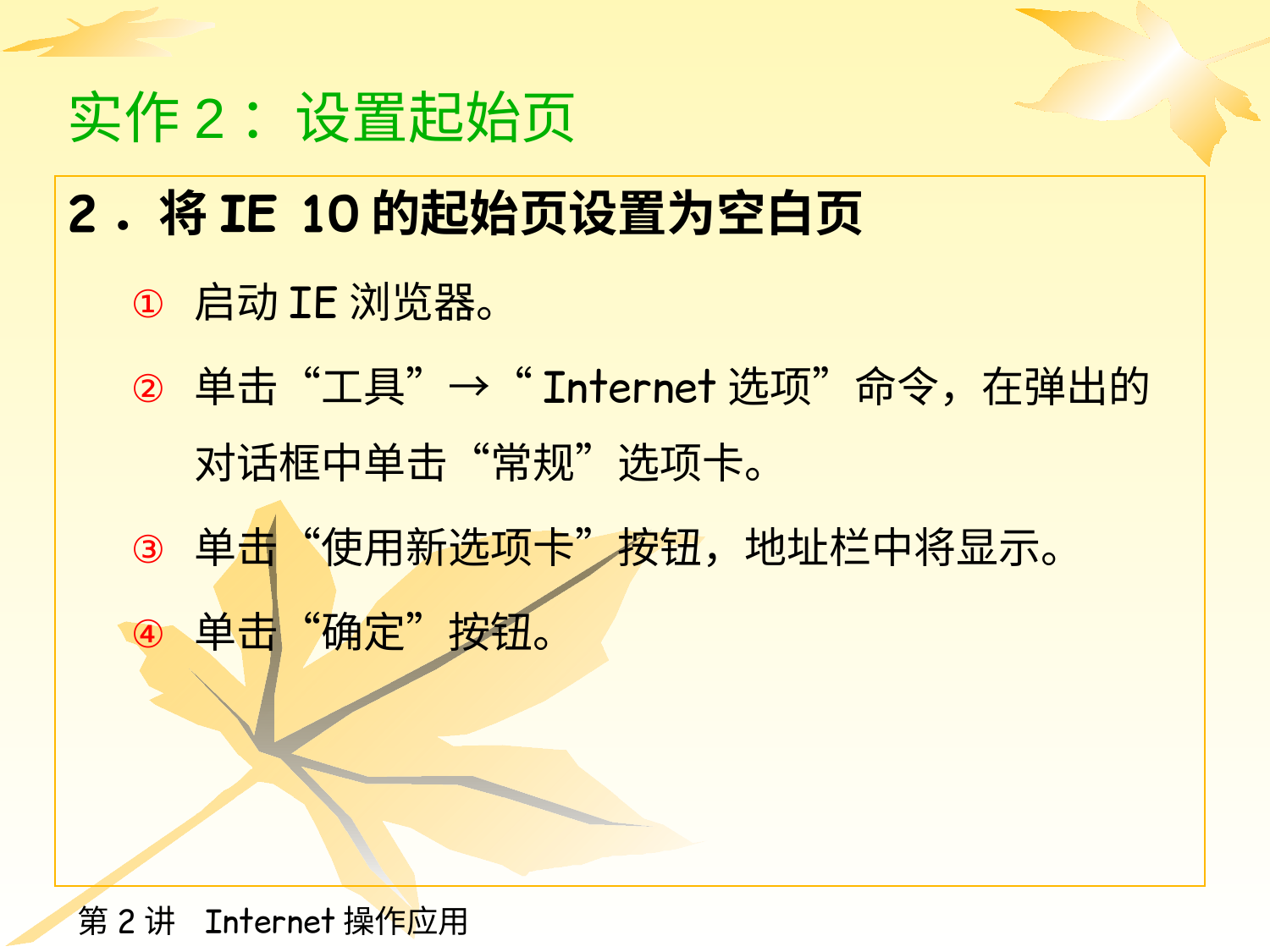

# 实作2：设置起始页
2．将IE 10的起始页设置为空白页
启动IE浏览器。
单击“工具”→“Internet选项”命令，在弹出的对话框中单击“常规”选项卡。
单击“使用新选项卡”按钮，地址栏中将显示。
单击“确定”按钮。